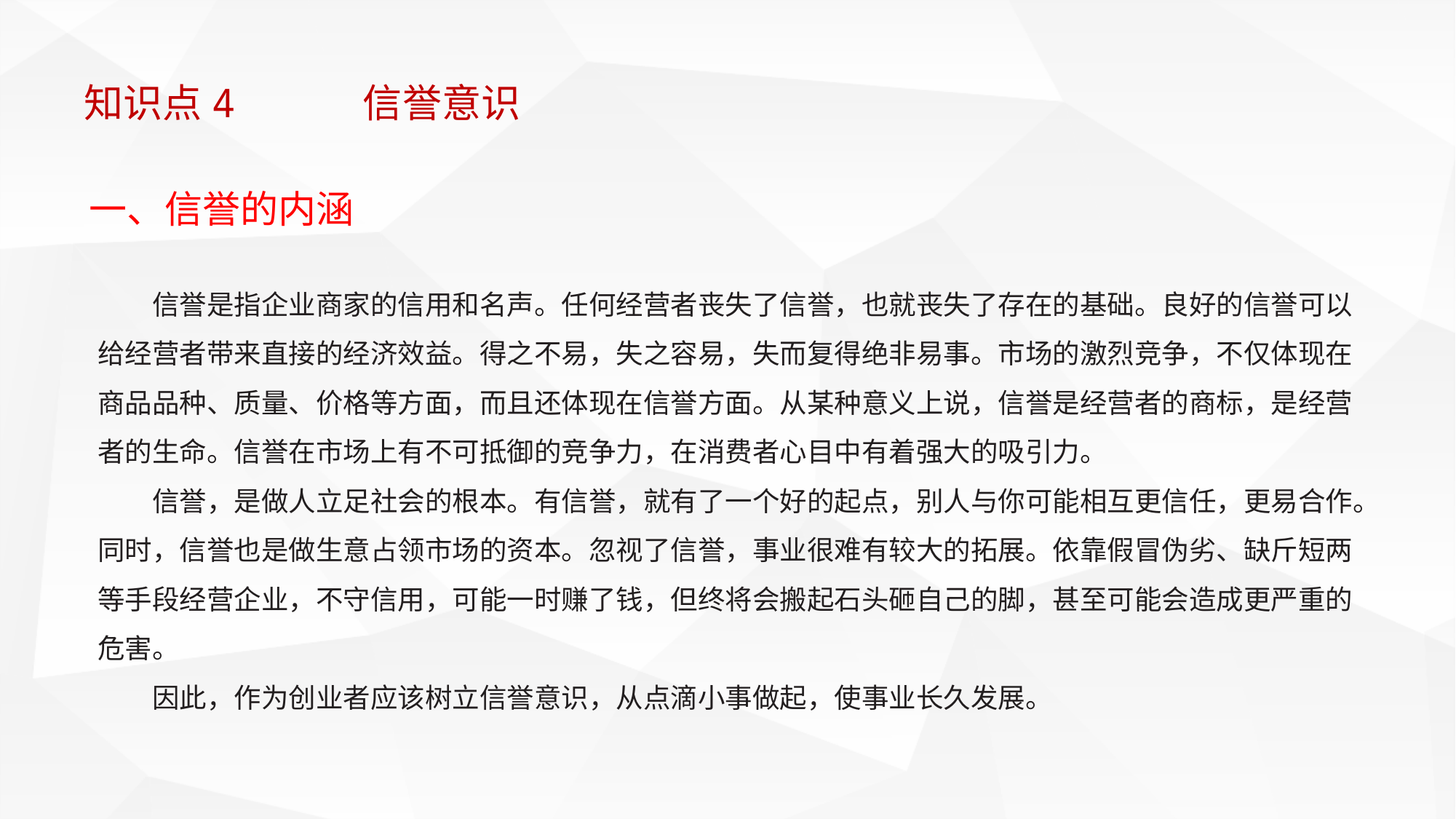

知识点4     信誉意识
一、信誉的内涵
信誉是指企业商家的信用和名声。任何经营者丧失了信誉，也就丧失了存在的基础。良好的信誉可以给经营者带来直接的经济效益。得之不易，失之容易，失而复得绝非易事。市场的激烈竞争，不仅体现在商品品种、质量、价格等方面，而且还体现在信誉方面。从某种意义上说，信誉是经营者的商标，是经营者的生命。信誉在市场上有不可抵御的竞争力，在消费者心目中有着强大的吸引力。
信誉，是做人立足社会的根本。有信誉，就有了一个好的起点，别人与你可能相互更信任，更易合作。同时，信誉也是做生意占领市场的资本。忽视了信誉，事业很难有较大的拓展。依靠假冒伪劣、缺斤短两等手段经营企业，不守信用，可能一时赚了钱，但终将会搬起石头砸自己的脚，甚至可能会造成更严重的危害。
因此，作为创业者应该树立信誉意识，从点滴小事做起，使事业长久发展。